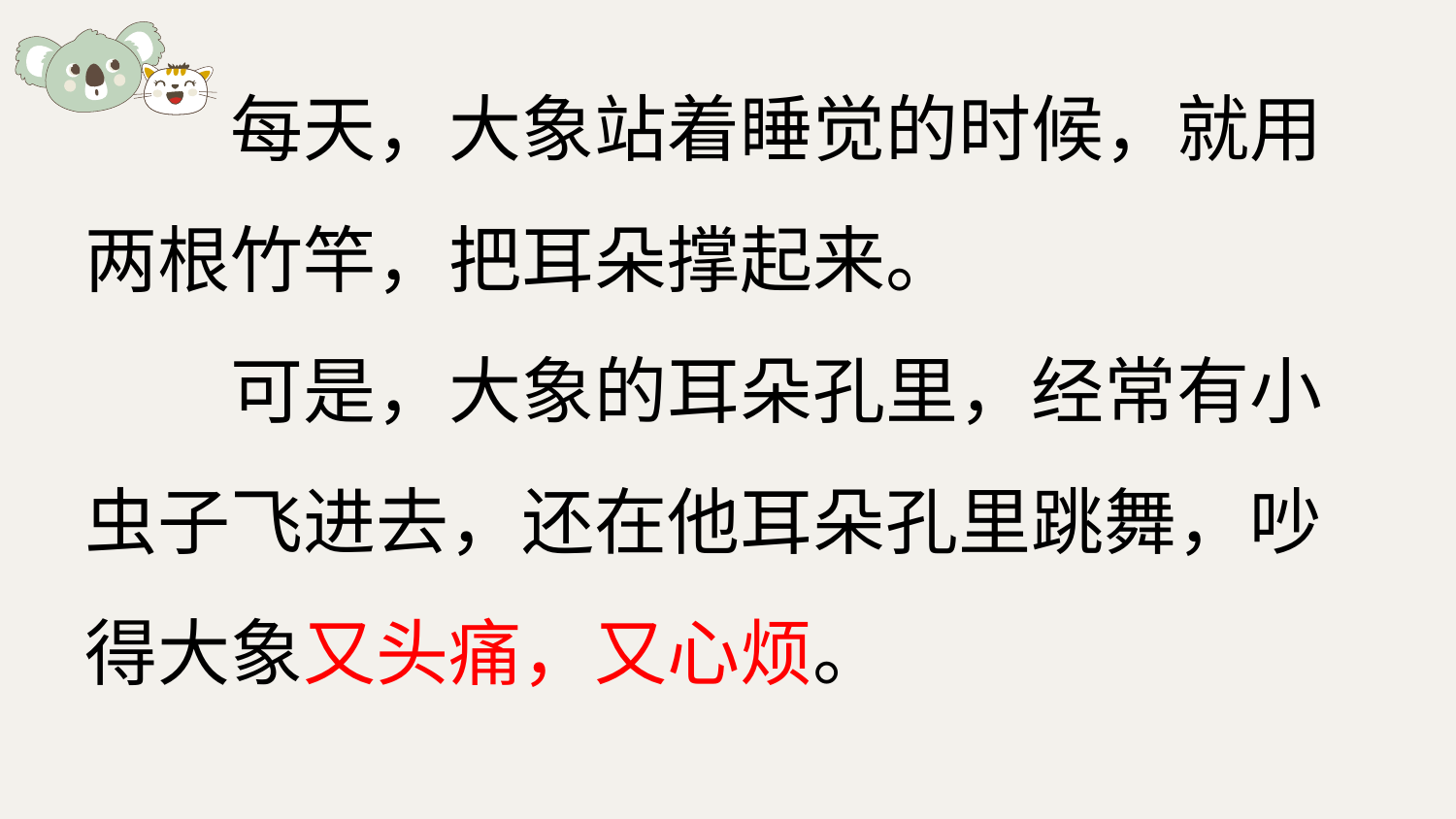

每天，大象站着睡觉的时候，就用两根竹竿，把耳朵撑起来。
可是，大象的耳朵孔里，经常有小虫子飞进去，还在他耳朵孔里跳舞，吵得大象又头痛，又心烦。